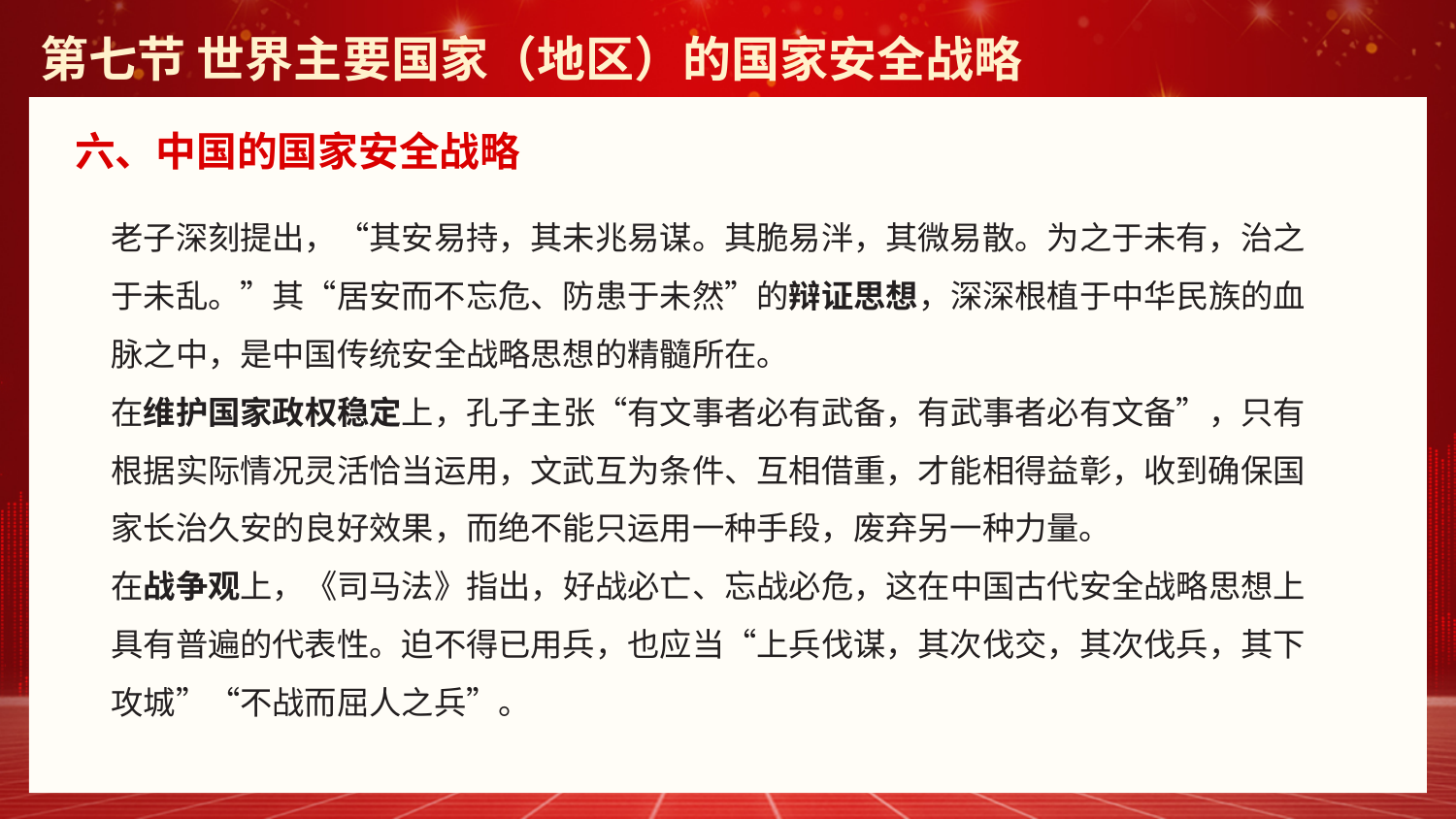

第七节 世界主要国家（地区）的国家安全战略
六、中国的国家安全战略
老子深刻提出，“其安易持，其未兆易谋。其脆易泮，其微易散。为之于未有，治之于未乱。”其“居安而不忘危、防患于未然”的辩证思想，深深根植于中华民族的血脉之中，是中国传统安全战略思想的精髓所在。
在维护国家政权稳定上，孔子主张“有文事者必有武备，有武事者必有文备”，只有根据实际情况灵活恰当运用，文武互为条件、互相借重，才能相得益彰，收到确保国家长治久安的良好效果，而绝不能只运用一种手段，废弃另一种力量。
在战争观上，《司马法》指出，好战必亡、忘战必危，这在中国古代安全战略思想上具有普遍的代表性。迫不得已用兵，也应当“上兵伐谋，其次伐交，其次伐兵，其下攻城”“不战而屈人之兵”。